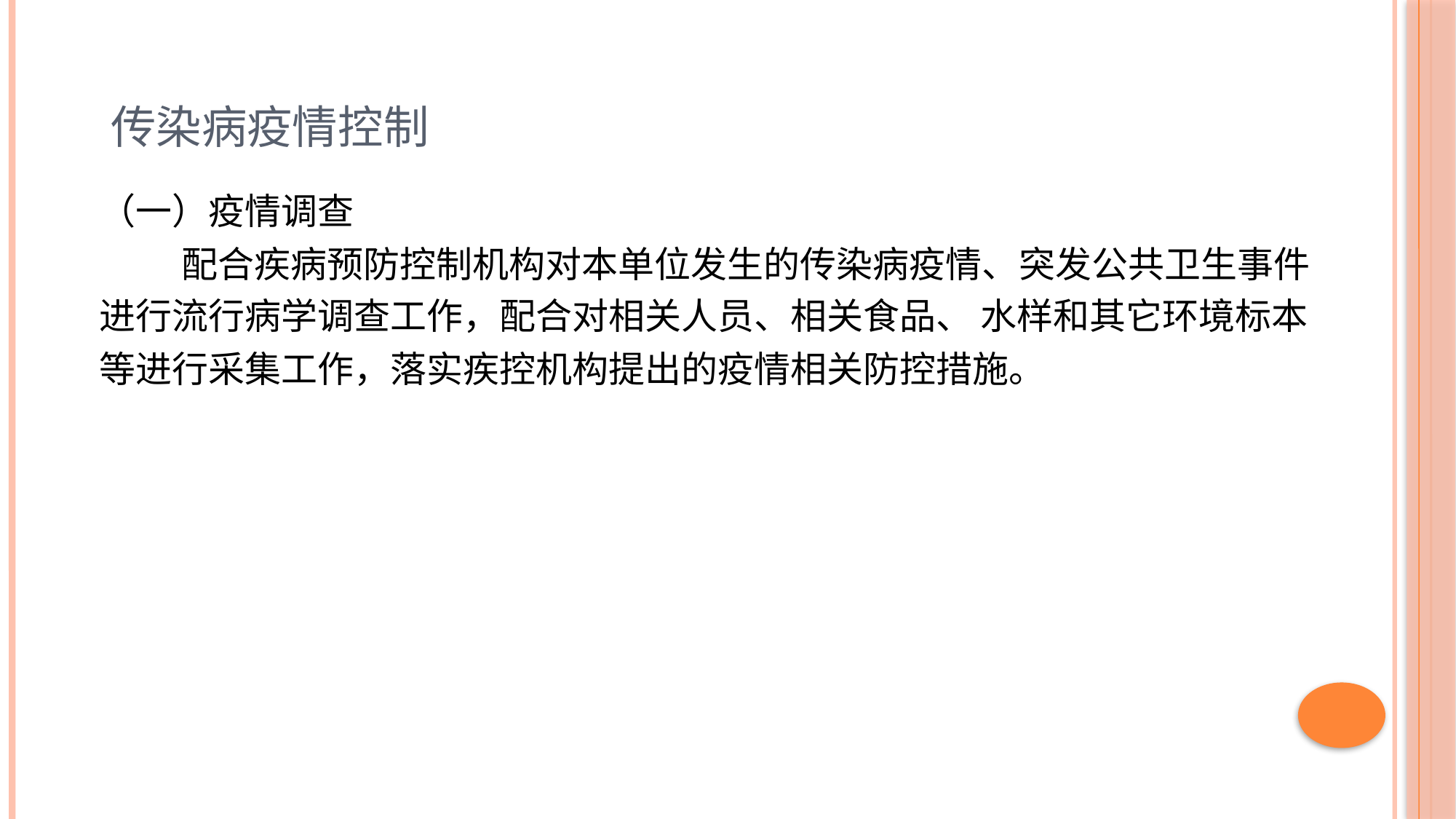

# 传染病疫情控制
（一）疫情调查
         配合疾病预防控制机构对本单位发生的传染病疫情、突发公共卫生事件进行流行病学调查工作，配合对相关人员、相关食品、 水样和其它环境标本等进行采集工作，落实疾控机构提出的疫情相关防控措施。